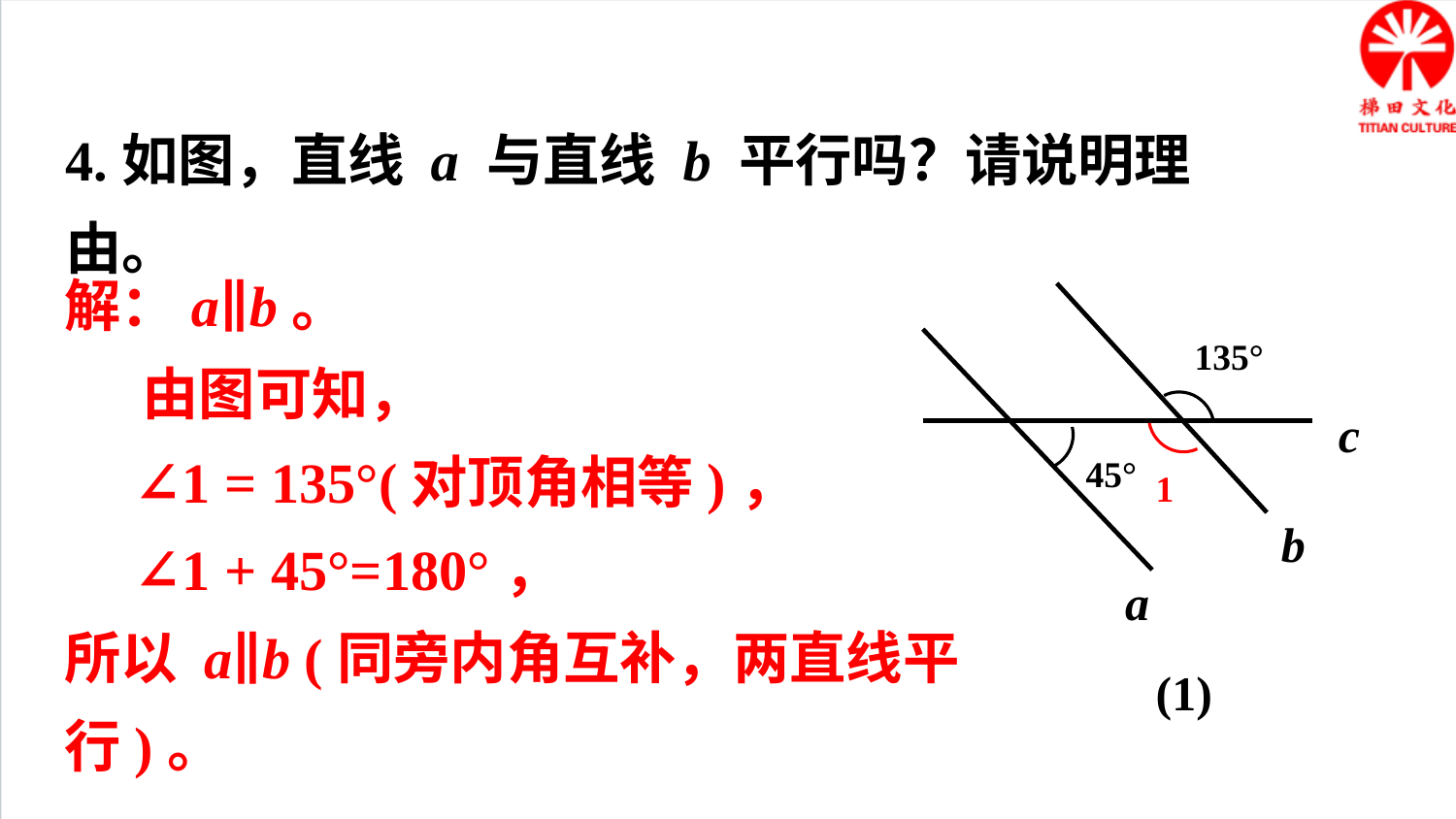

4.如图，直线 a 与直线 b 平行吗？请说明理由。
解：a∥b。
     由图可知，
     ∠1 = 135°(对顶角相等)，
     ∠1 + 45°=180°，
所以 a∥b (同旁内角互补，两直线平行)。
135°
c

45°
1
b
a
(1)